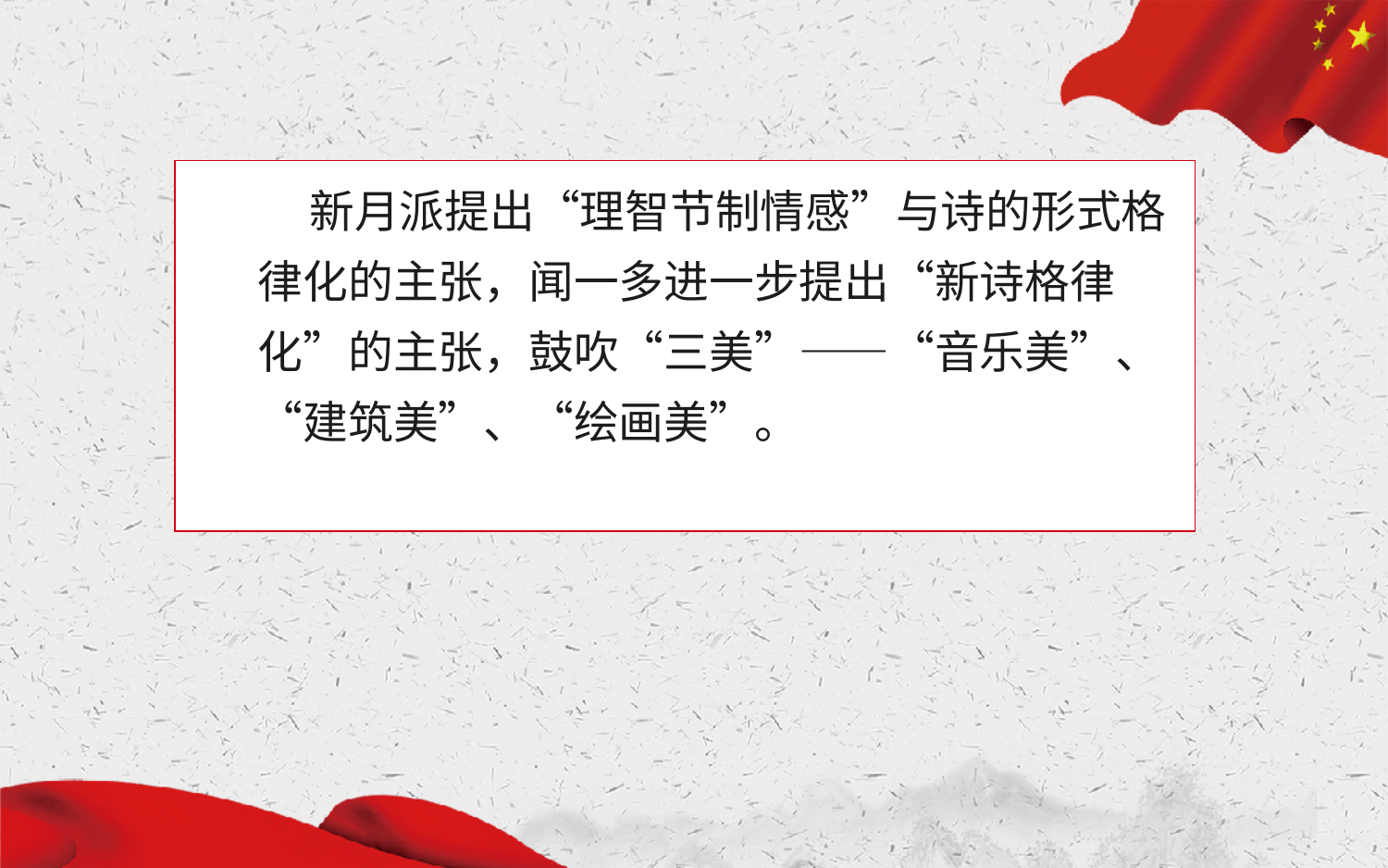

新月派提出“理智节制情感”与诗的形式格律化的主张，闻一多进一步提出“新诗格律化”的主张，鼓吹“三美”——“音乐美”、“建筑美”、“绘画美”。